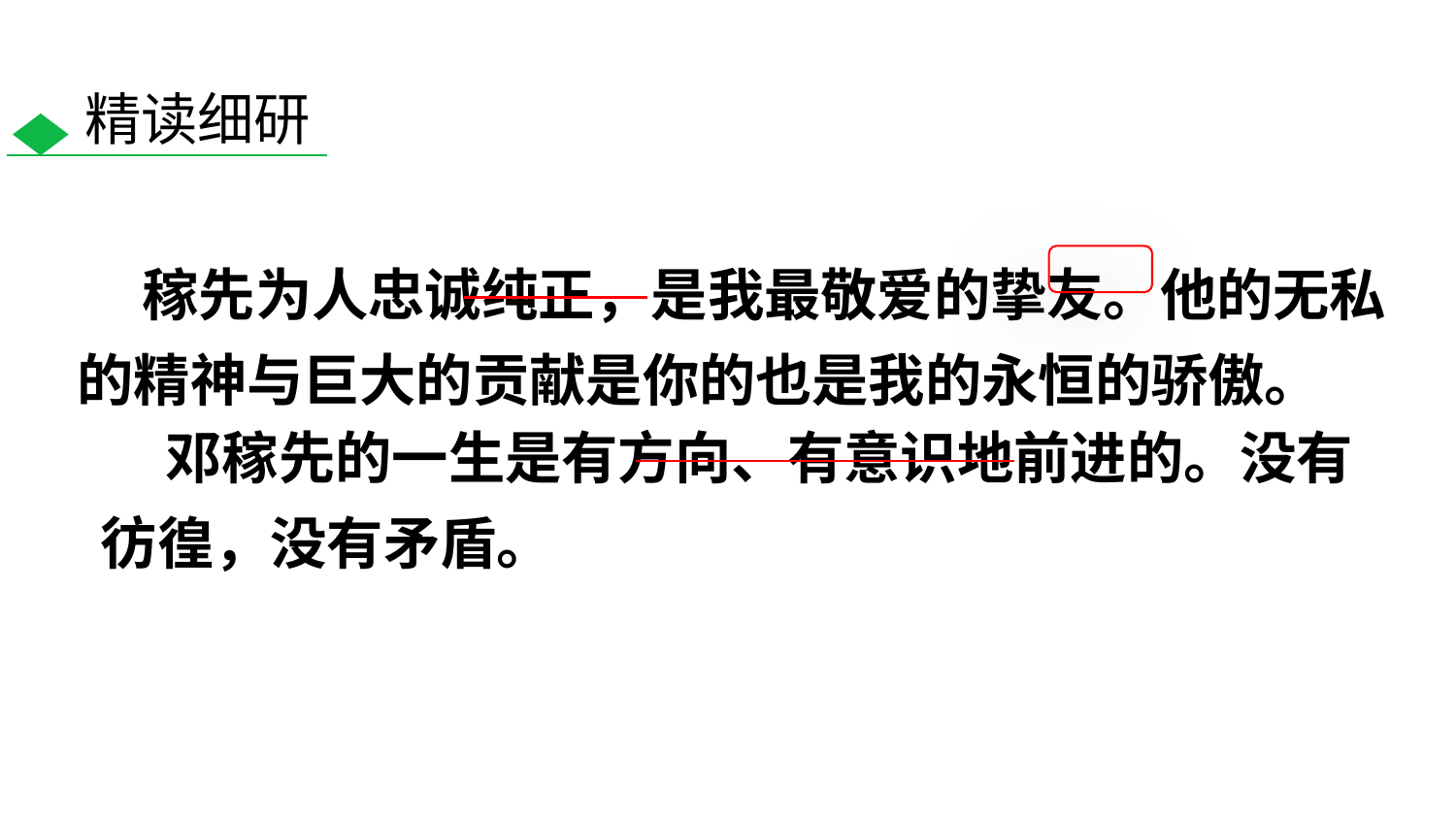

精读细研

    稼先为人忠诚纯正，是我最敬爱的挚友。他的无私的精神与巨大的贡献是你的也是我的永恒的骄傲。

    邓稼先的一生是有方向、有意识地前进的。没有彷徨，没有矛盾。